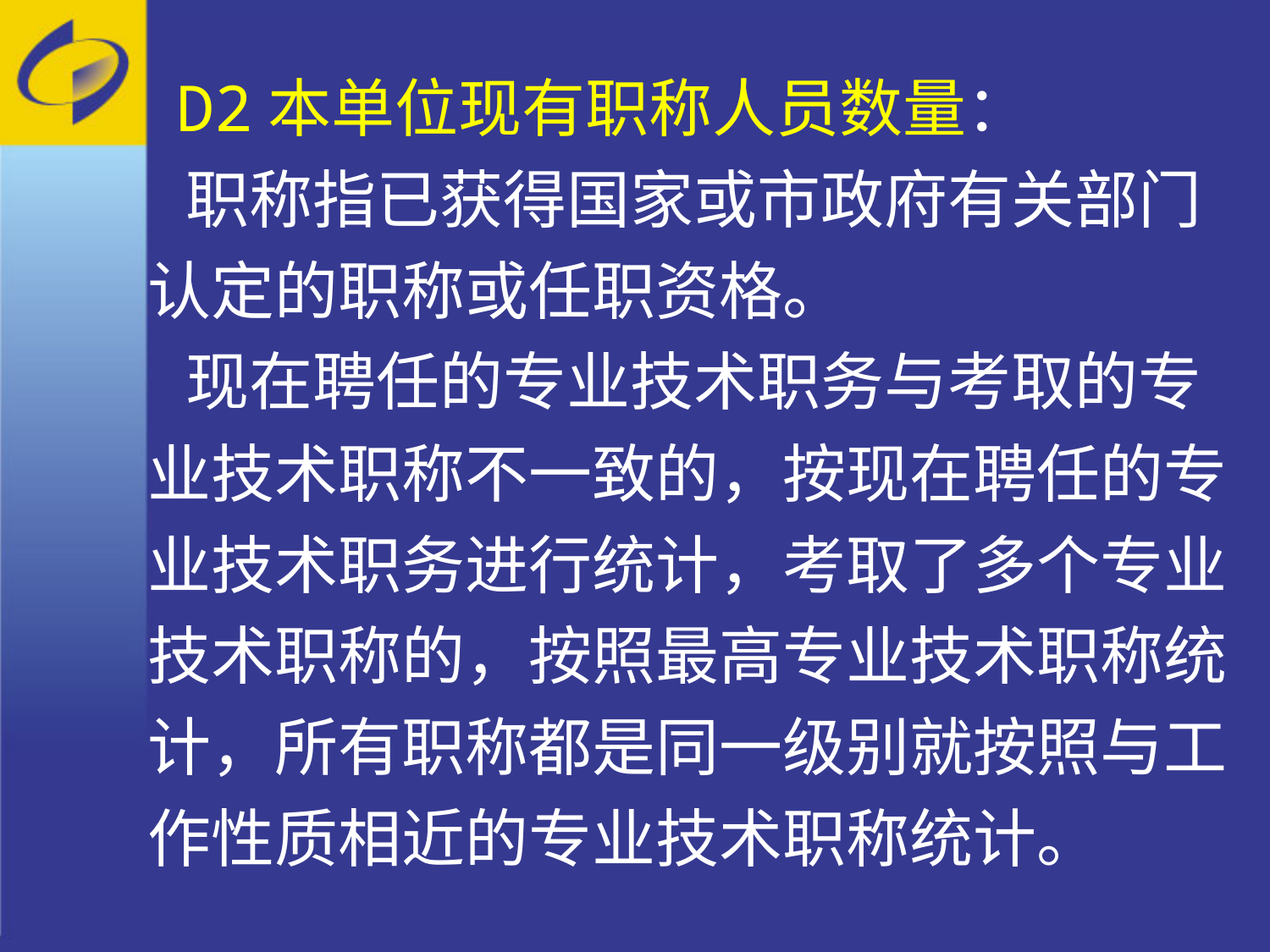

D2本单位现有职称人员数量：
     职称指已获得国家或市政府有关部门认定的职称或任职资格。
     现在聘任的专业技术职务与考取的专业技术职称不一致的，按现在聘任的专业技术职务进行统计，考取了多个专业技术职称的，按照最高专业技术职称统计，所有职称都是同一级别就按照与工作性质相近的专业技术职称统计。